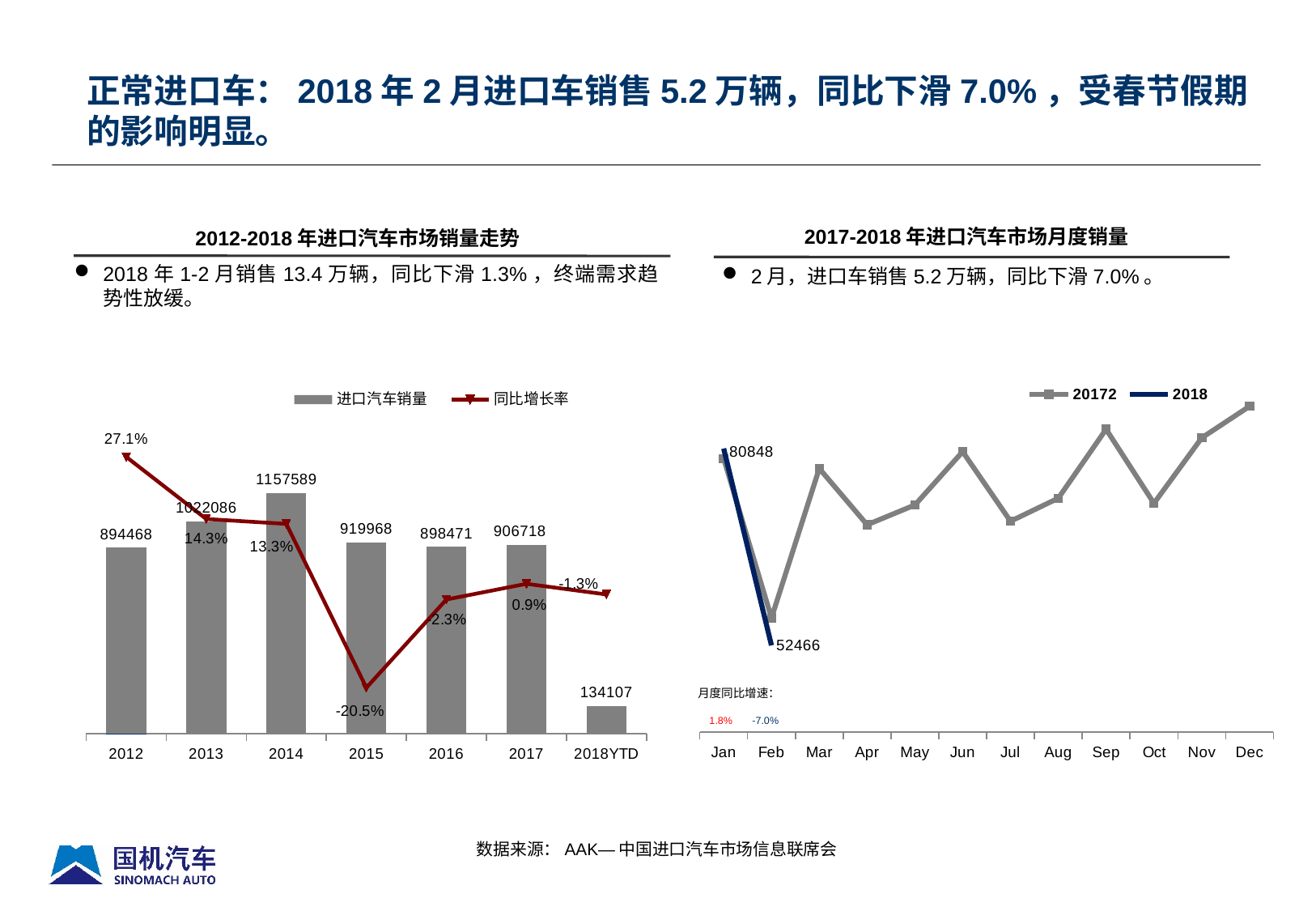

正常进口车：2018年2月进口车销售5.2万辆，同比下滑7.0%，受春节假期的影响明显。
2012-2018年进口汽车市场销量走势
2017-2018年进口汽车市场月度销量
2018年1-2月销售13.4万辆，同比下滑1.3%，终端需求趋势性放缓。

2月，进口车销售5.2万辆，同比下滑7.0%。

### Chart

| Category | 20172 | 2018 |
|---|---|---|
| Jan | 79405.0 | 80848.0 |
| Feb | 56418.0 | 52466.0 |
| Mar | 77966.0 | None |
| Apr | 69854.0 | None |
| May | 72703.0 | None |
| Jun | 80396.0 | None |
| Jul | 70367.0 | None |
| Aug | 73691.0 | None |
| Sep | 83631.0 | None |
| Oct | 72946.0 | None |
| Nov | 82382.0 | None |
| Dec | 86941.0 | None |

[unsupported chart]

月度同比增速：

    1.8%       -7.0%
数据来源：AAK—中国进口汽车市场信息联席会